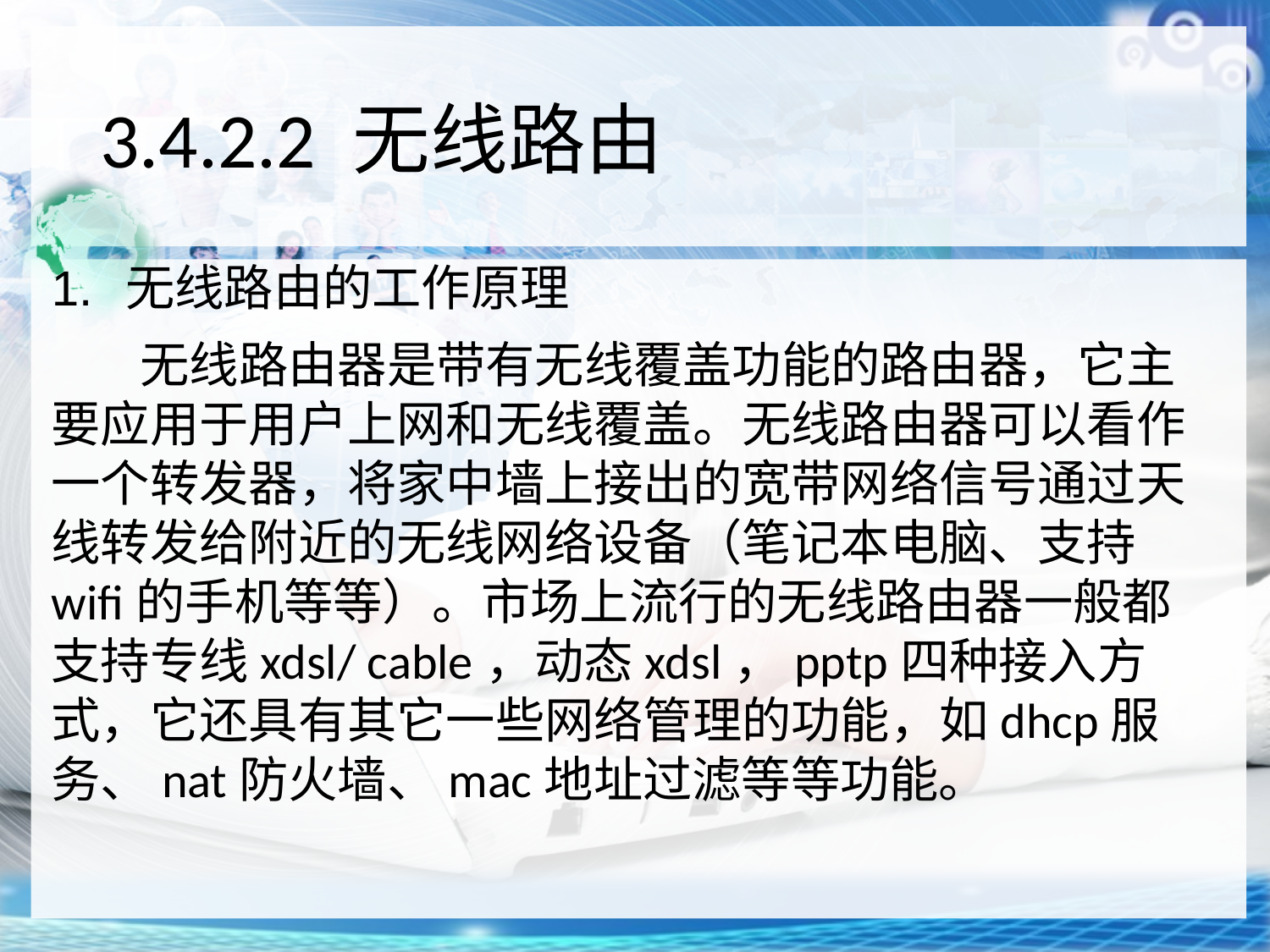

# 3.4.2.2 无线路由
无线路由的工作原理
       无线路由器是带有无线覆盖功能的路由器，它主要应用于用户上网和无线覆盖。无线路由器可以看作一个转发器，将家中墙上接出的宽带网络信号通过天线转发给附近的无线网络设备（笔记本电脑、支持wifi的手机等等）。市场上流行的无线路由器一般都支持专线xdsl/ cable，动态xdsl，pptp四种接入方式，它还具有其它一些网络管理的功能，如dhcp服务、nat防火墙、mac地址过滤等等功能。